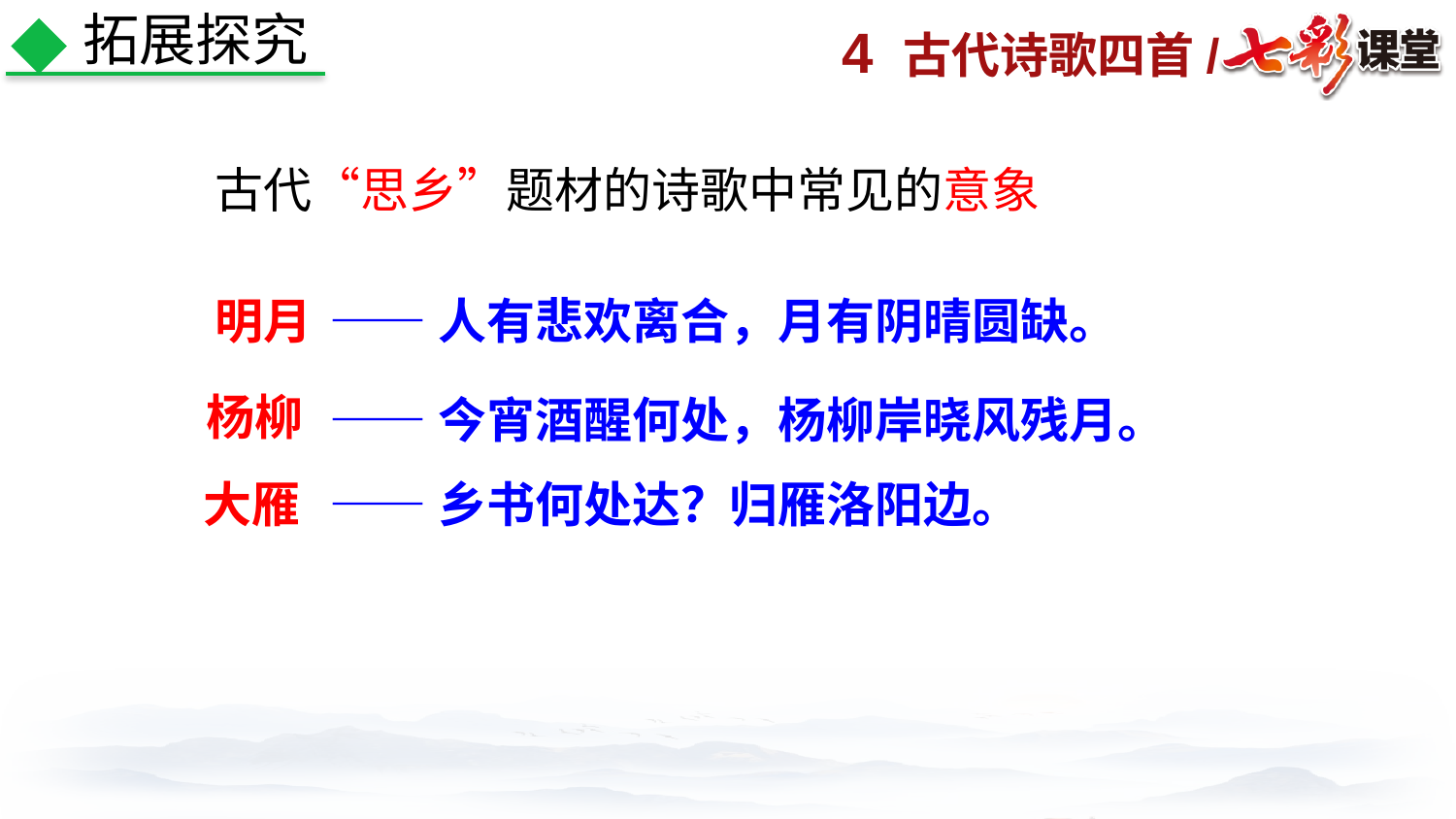

拓展探究

古代“思乡”题材的诗歌中常见的意象
明月
——人有悲欢离合，月有阴晴圆缺。
杨柳
——今宵酒醒何处，杨柳岸晓风残月。
大雁
——乡书何处达？归雁洛阳边。